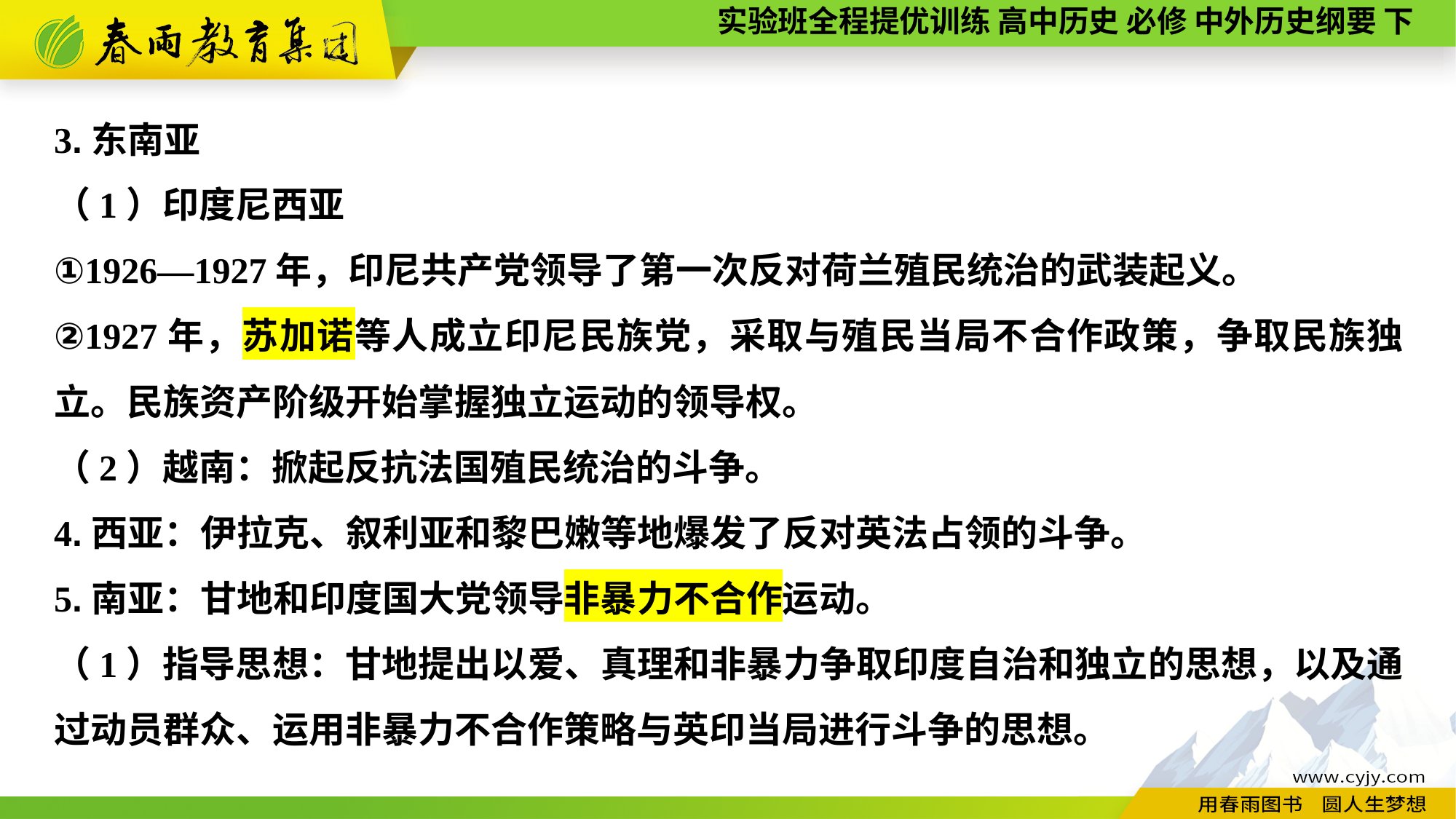

3.东南亚
（1）印度尼西亚
①1926—1927年，印尼共产党领导了第一次反对荷兰殖民统治的武装起义。
②1927年，苏加诺等人成立印尼民族党，采取与殖民当局不合作政策，争取民族独立。民族资产阶级开始掌握独立运动的领导权。
（2）越南：掀起反抗法国殖民统治的斗争。
4.西亚：伊拉克、叙利亚和黎巴嫩等地爆发了反对英法占领的斗争。
5.南亚：甘地和印度国大党领导非暴力不合作运动。
（1）指导思想：甘地提出以爱、真理和非暴力争取印度自治和独立的思想，以及通过动员群众、运用非暴力不合作策略与英印当局进行斗争的思想。